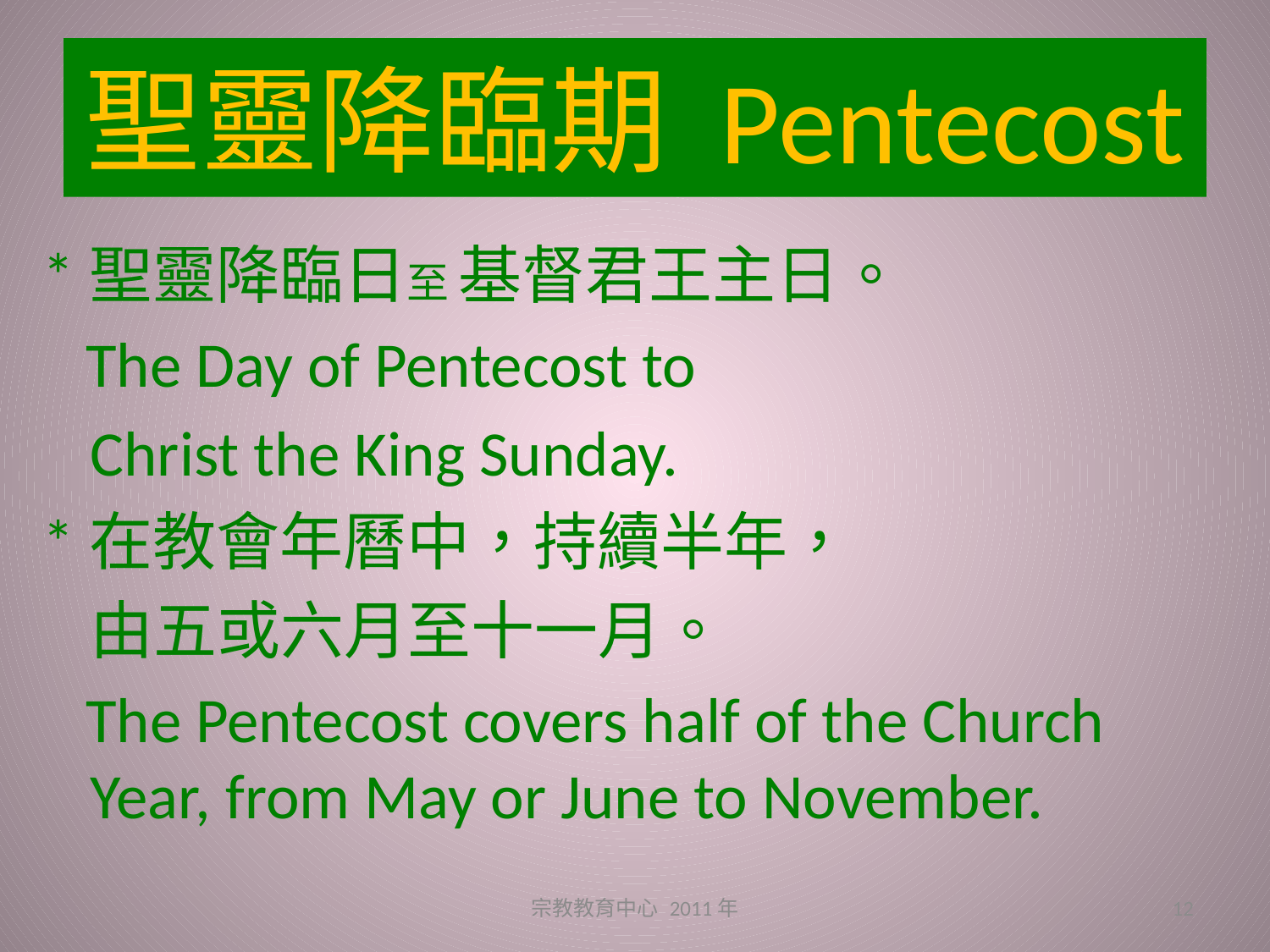

# 聖靈降臨期	Pentecost
*聖靈降臨日至 基督君王主日。
   The Day of Pentecost to
	Christ the King Sunday.
*在教會年曆中，持續半年，
	由五或六月至十一月。
   The Pentecost covers half of the Church Year, from May or June to November.

宗教教育中心 2011年
12